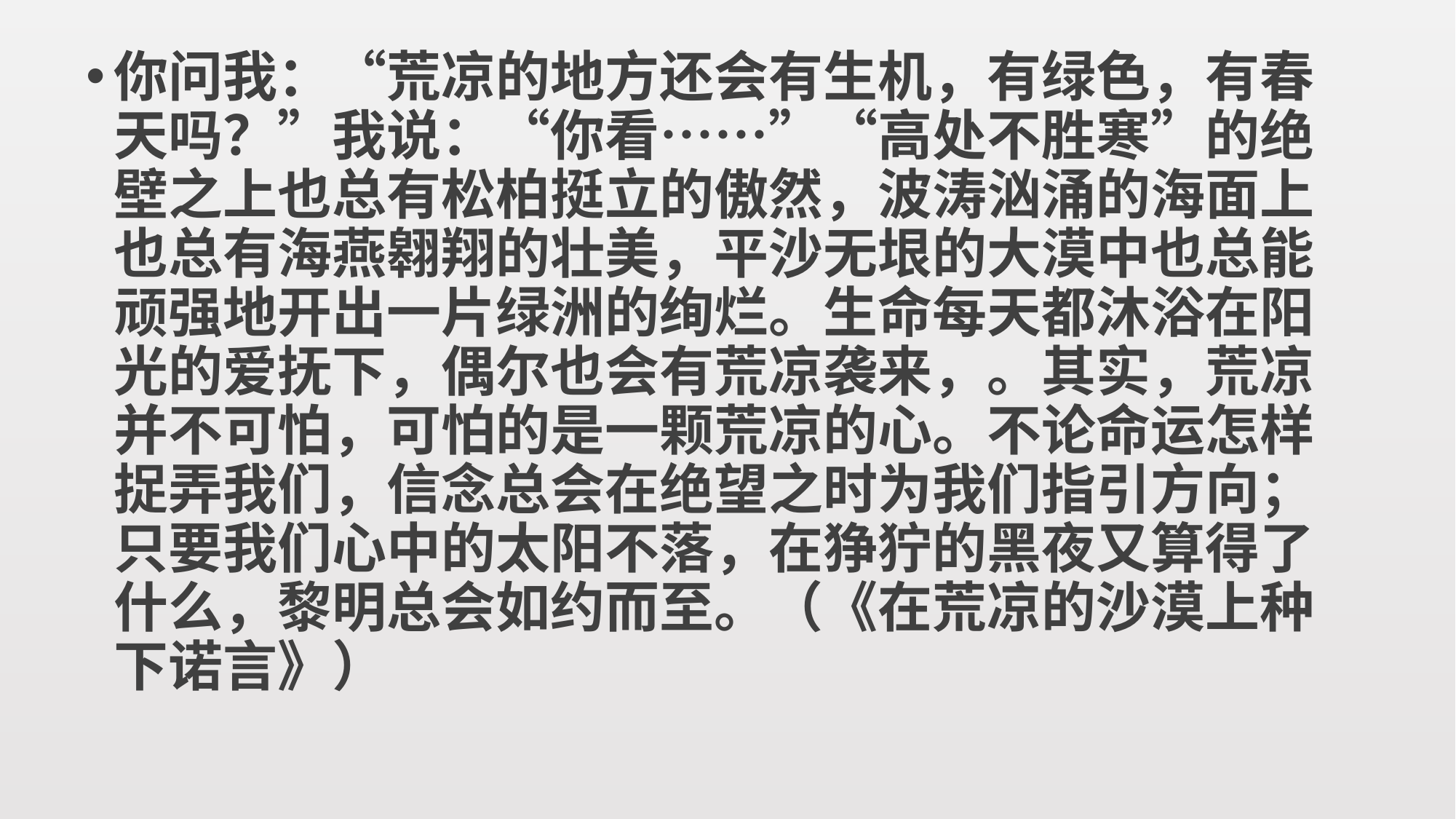

你问我：“荒凉的地方还会有生机，有绿色，有春天吗？”我说：“你看……”“高处不胜寒”的绝壁之上也总有松柏挺立的傲然，波涛汹涌的海面上也总有海燕翱翔的壮美，平沙无垠的大漠中也总能顽强地开出一片绿洲的绚烂。生命每天都沐浴在阳光的爱抚下，偶尔也会有荒凉袭来，。其实，荒凉并不可怕，可怕的是一颗荒凉的心。不论命运怎样捉弄我们，信念总会在绝望之时为我们指引方向；只要我们心中的太阳不落，在狰狞的黑夜又算得了什么，黎明总会如约而至。（《在荒凉的沙漠上种下诺言》）